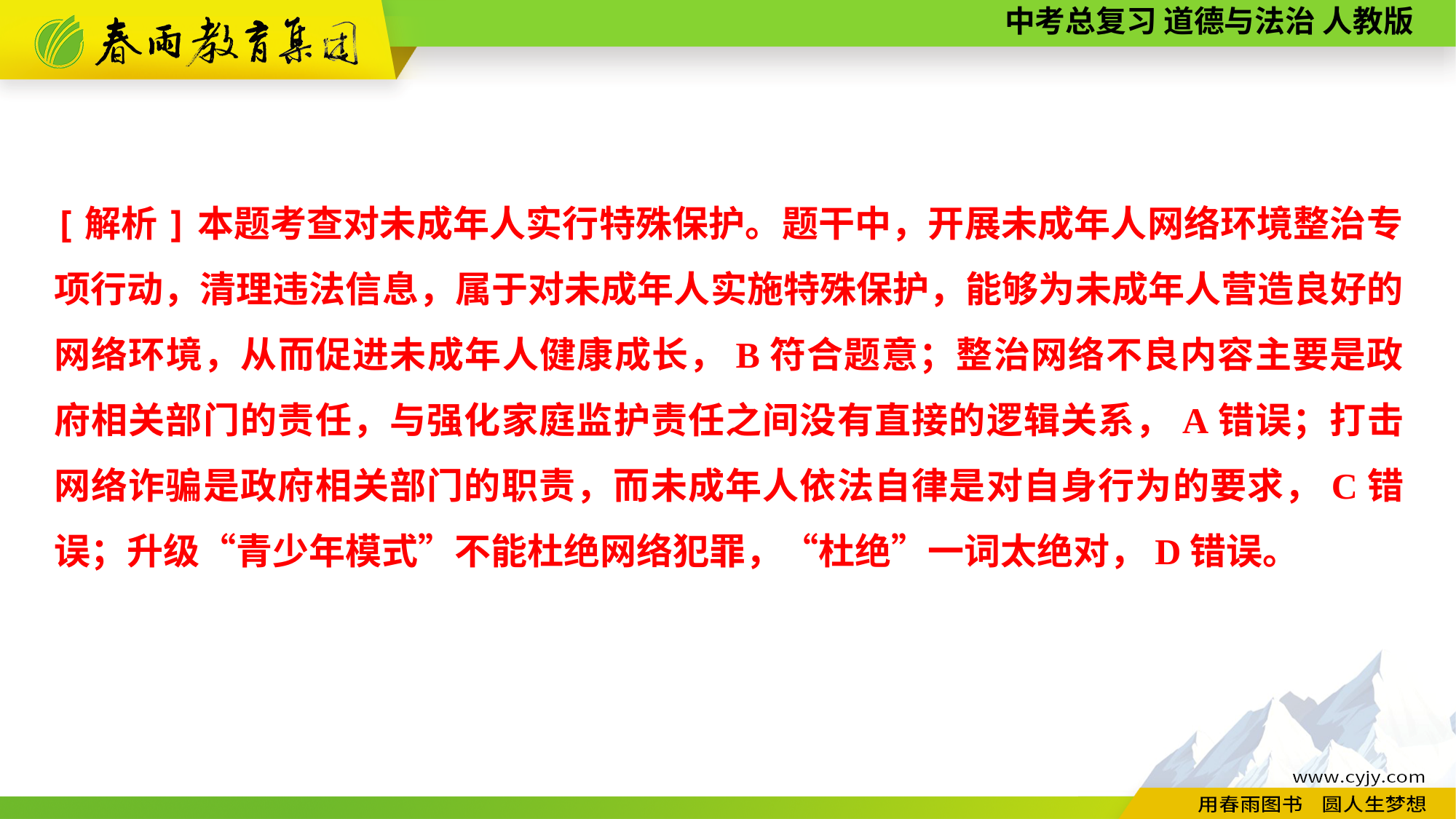

[解析]本题考查对未成年人实行特殊保护。题干中，开展未成年人网络环境整治专项行动，清理违法信息，属于对未成年人实施特殊保护，能够为未成年人营造良好的网络环境，从而促进未成年人健康成长，B符合题意；整治网络不良内容主要是政府相关部门的责任，与强化家庭监护责任之间没有直接的逻辑关系，A错误；打击网络诈骗是政府相关部门的职责，而未成年人依法自律是对自身行为的要求，C错误；升级“青少年模式”不能杜绝网络犯罪，“杜绝”一词太绝对，D错误。